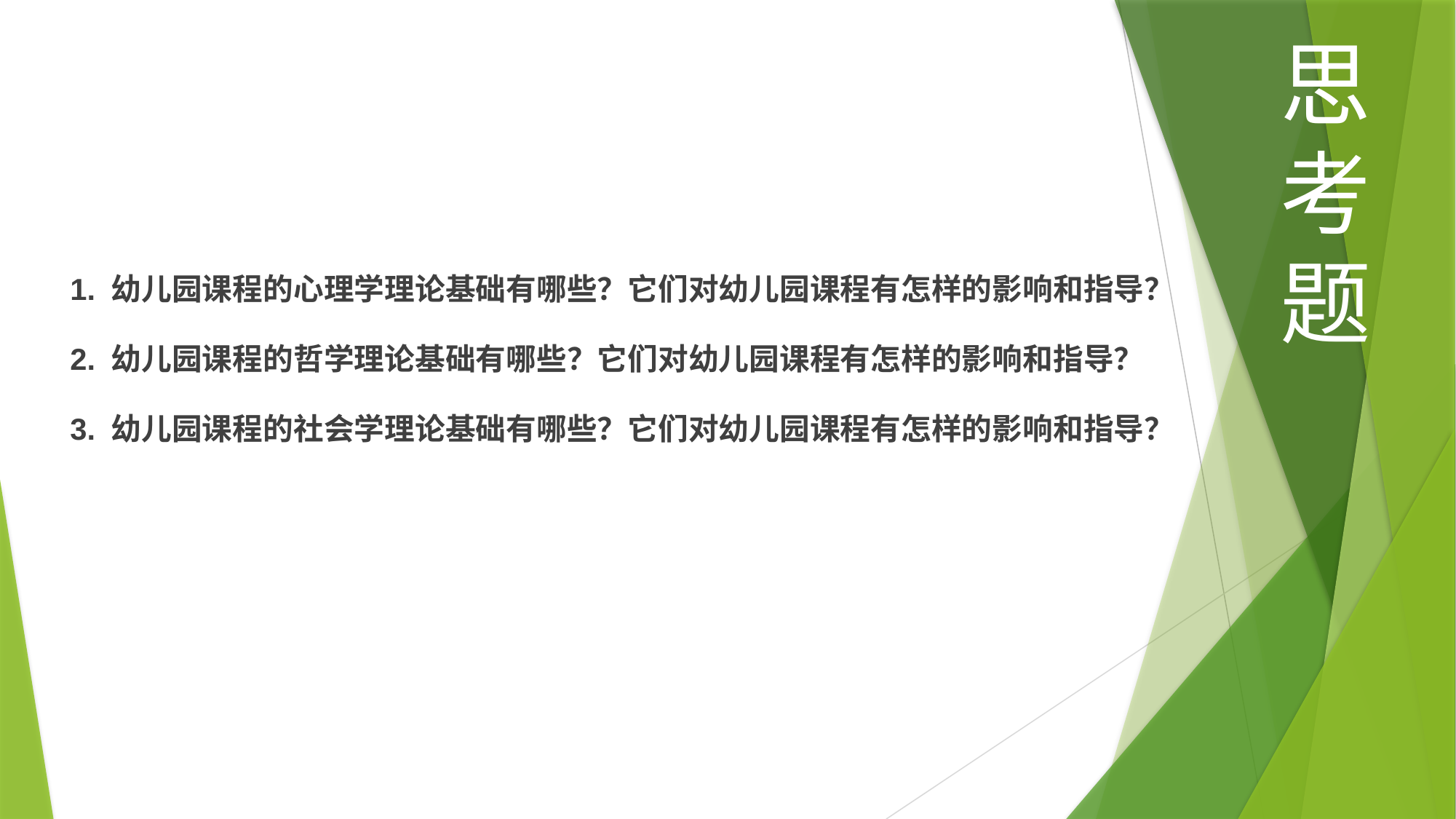

思考题
1. 幼儿园课程的心理学理论基础有哪些？它们对幼儿园课程有怎样的影响和指导？
2. 幼儿园课程的哲学理论基础有哪些？它们对幼儿园课程有怎样的影响和指导？
3. 幼儿园课程的社会学理论基础有哪些？它们对幼儿园课程有怎样的影响和指导？